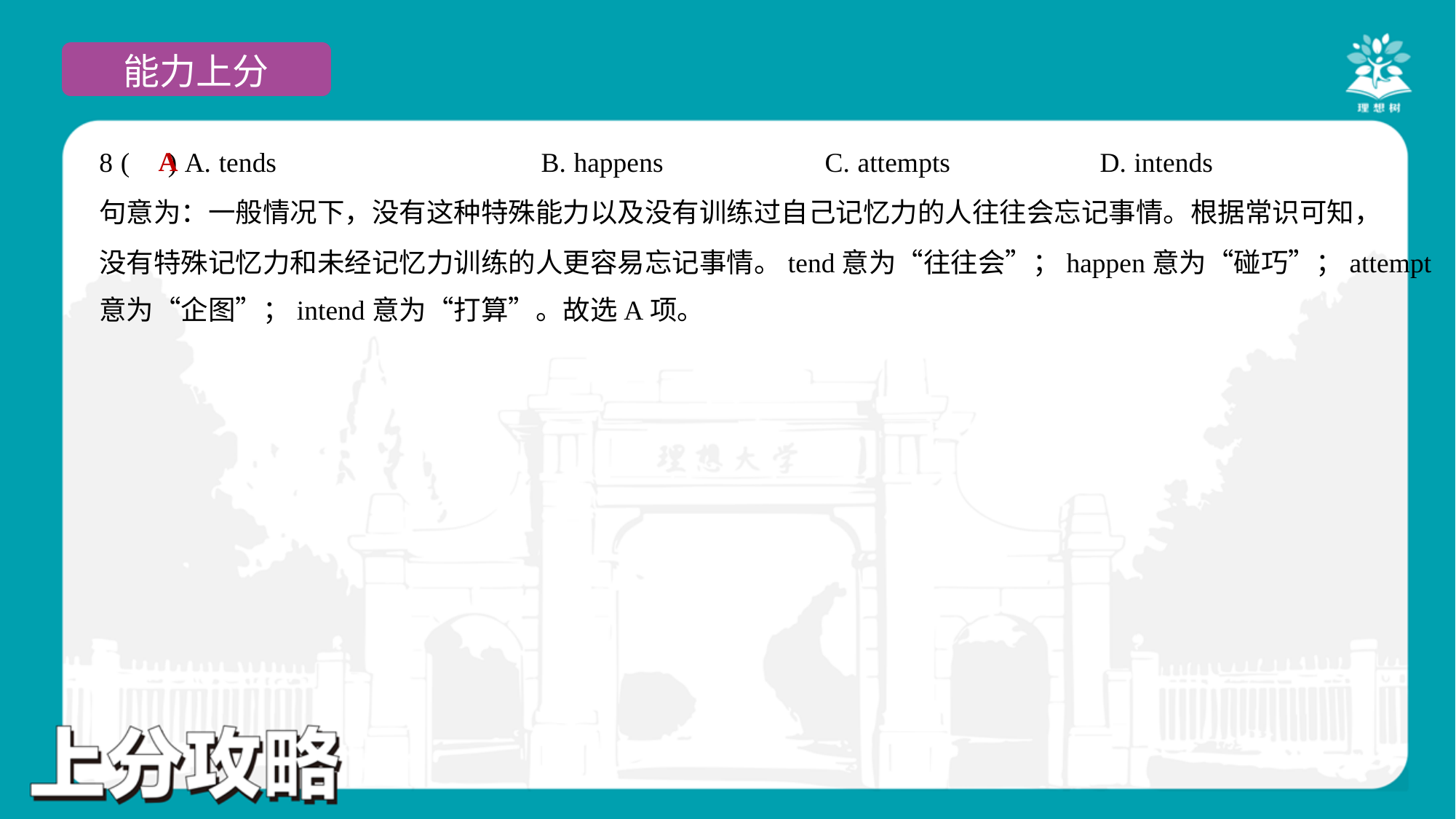

A
8 (     ) A. tends	B. happens	C. attempts	D. intends
句意为：一般情况下，没有这种特殊能力以及没有训练过自己记忆力的人往往会忘记事情。根据常识可知，
没有特殊记忆力和未经记忆力训练的人更容易忘记事情。tend意为“往往会”；happen意为“碰巧”；attempt
意为“企图”；intend意为“打算”。故选A项。